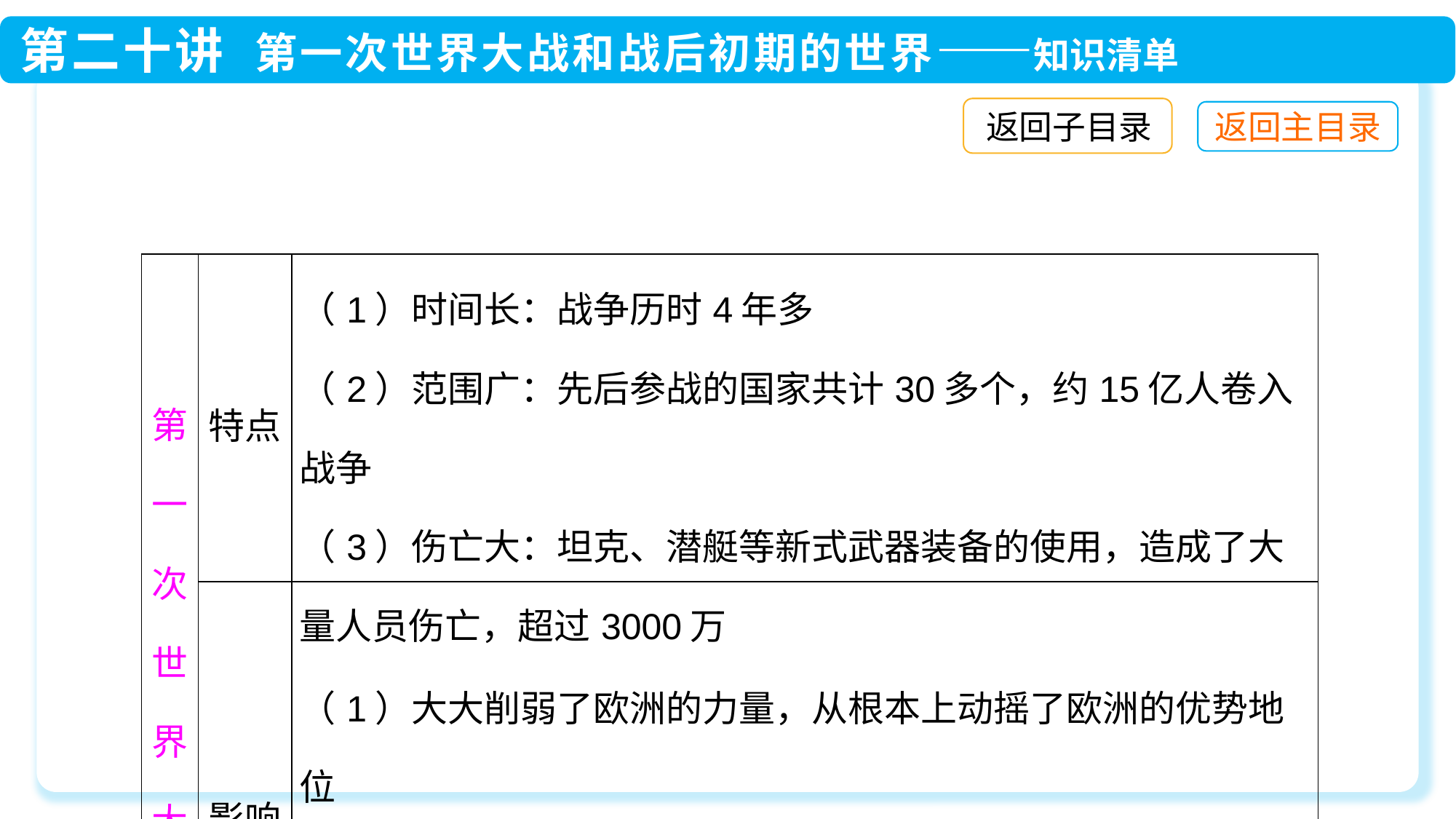

返回子目录
| 第一次世界大战 | 特点 | （1）时间长：战争历时4年多 （2）范围广：先后参战的国家共计30多个，约15亿人卷入战争 （3）伤亡大：坦克、潜艇等新式武器装备的使用，造成了大量人员伤亡，超过3000万 |
| --- | --- | --- |
|  | 影响 | （1）大大削弱了欧洲的力量，从根本上动摇了欧洲的优势地位 （2）削弱了帝国主义的殖民力量，进一步促进了殖民地半殖民地国家的民族觉醒 |